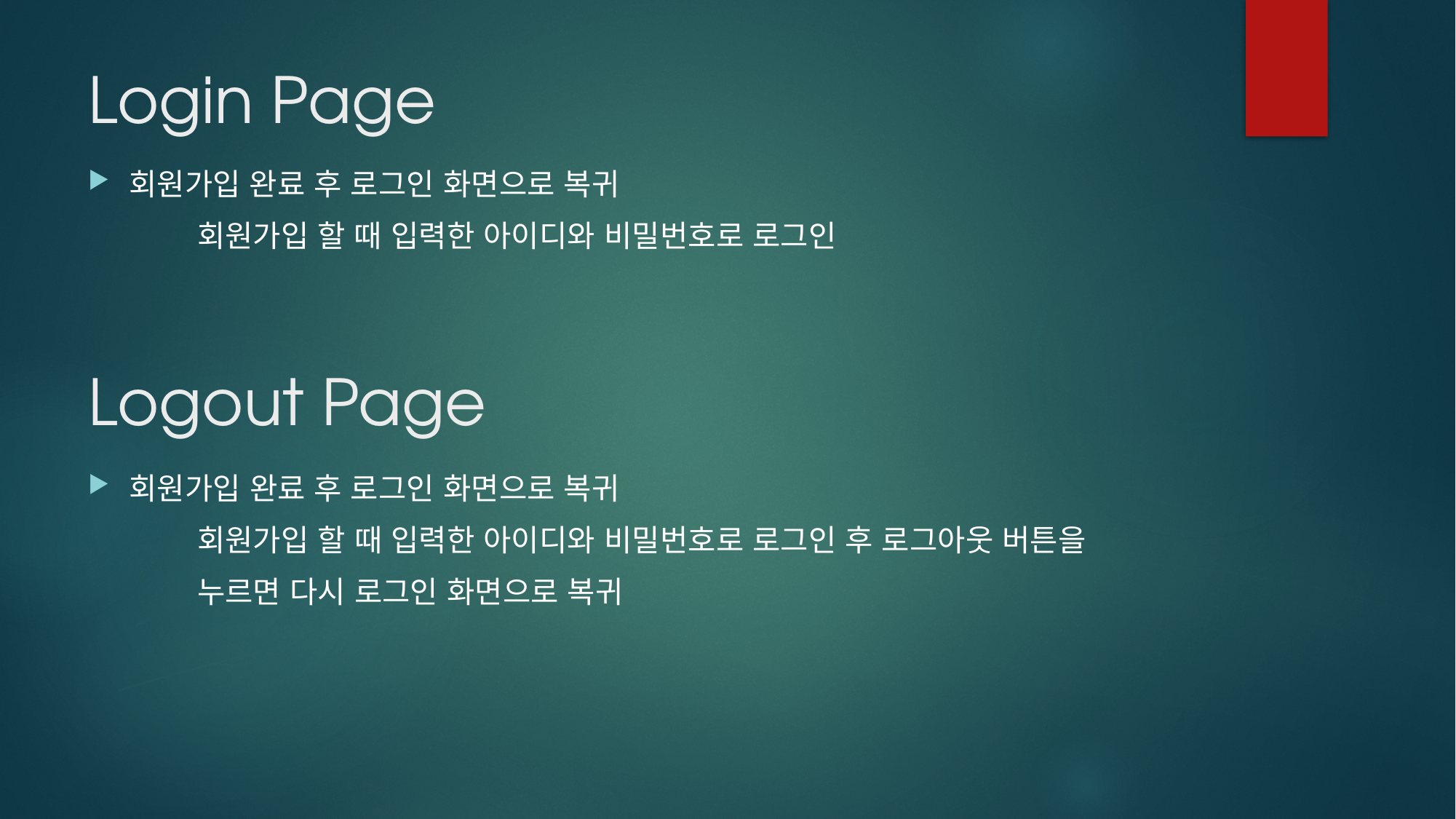

# Login Page
회원가입 완료 후 로그인 화면으로 복귀
 	회원가입 할 때 입력한 아이디와 비밀번호로 로그인
Logout Page
회원가입 완료 후 로그인 화면으로 복귀
 	회원가입 할 때 입력한 아이디와 비밀번호로 로그인 후 로그아웃 버튼을
	누르면 다시 로그인 화면으로 복귀